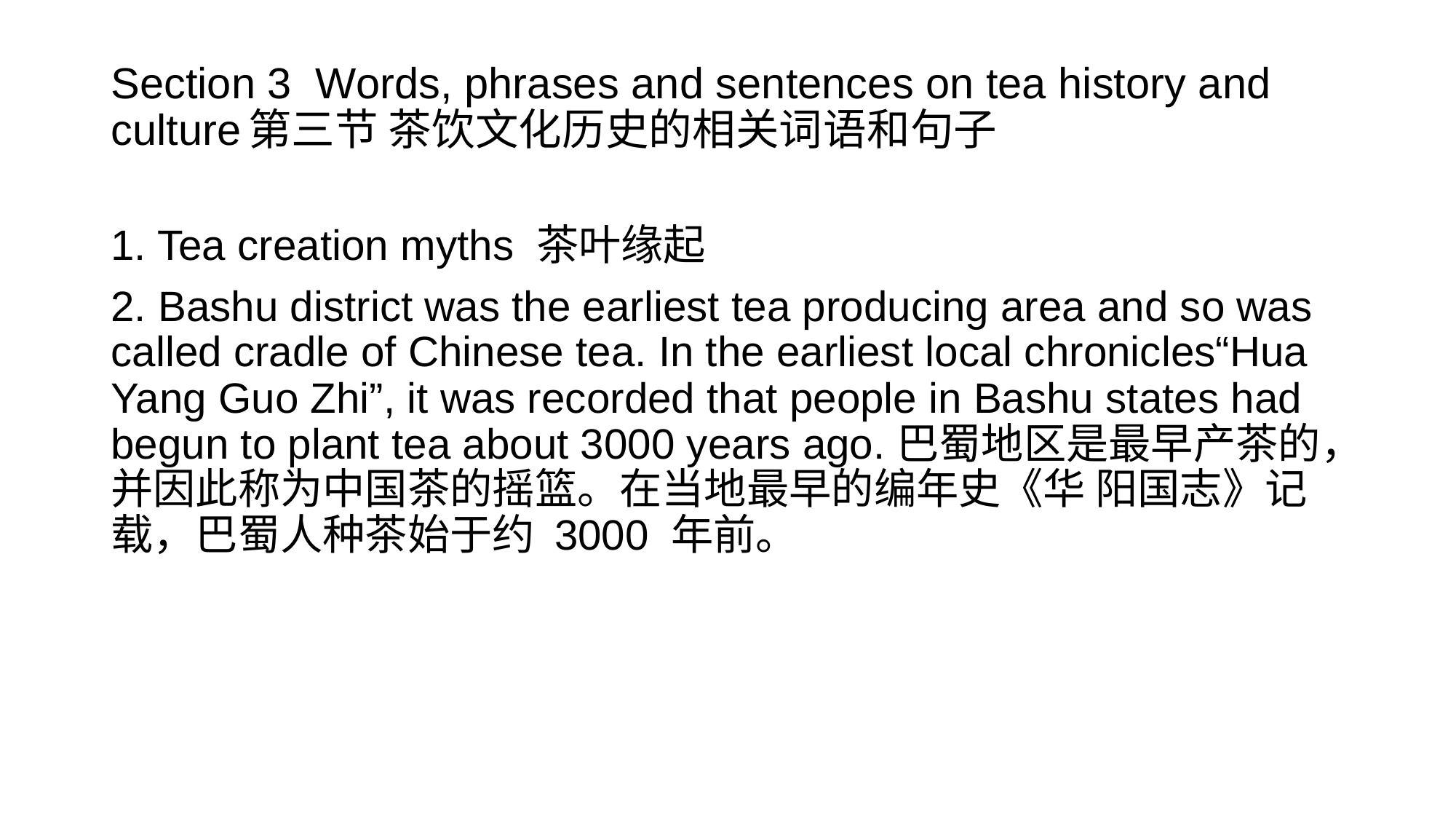

# Section 3  Words, phrases and sentences on tea history and culture第三节 茶饮文化历史的相关词语和句子
1. Tea creation myths 茶叶缘起
2. Bashu district was the earliest tea producing area and so was called cradle of Chinese tea. In the earliest local chronicles“Hua Yang Guo Zhi”, it was recorded that people in Bashu states had begun to plant tea about 3000 years ago.巴蜀地区是最早产茶的，并因此称为中国茶的摇篮。在当地最早的编年史《华 阳国志》记载，巴蜀人种茶始于约 3000 年前。